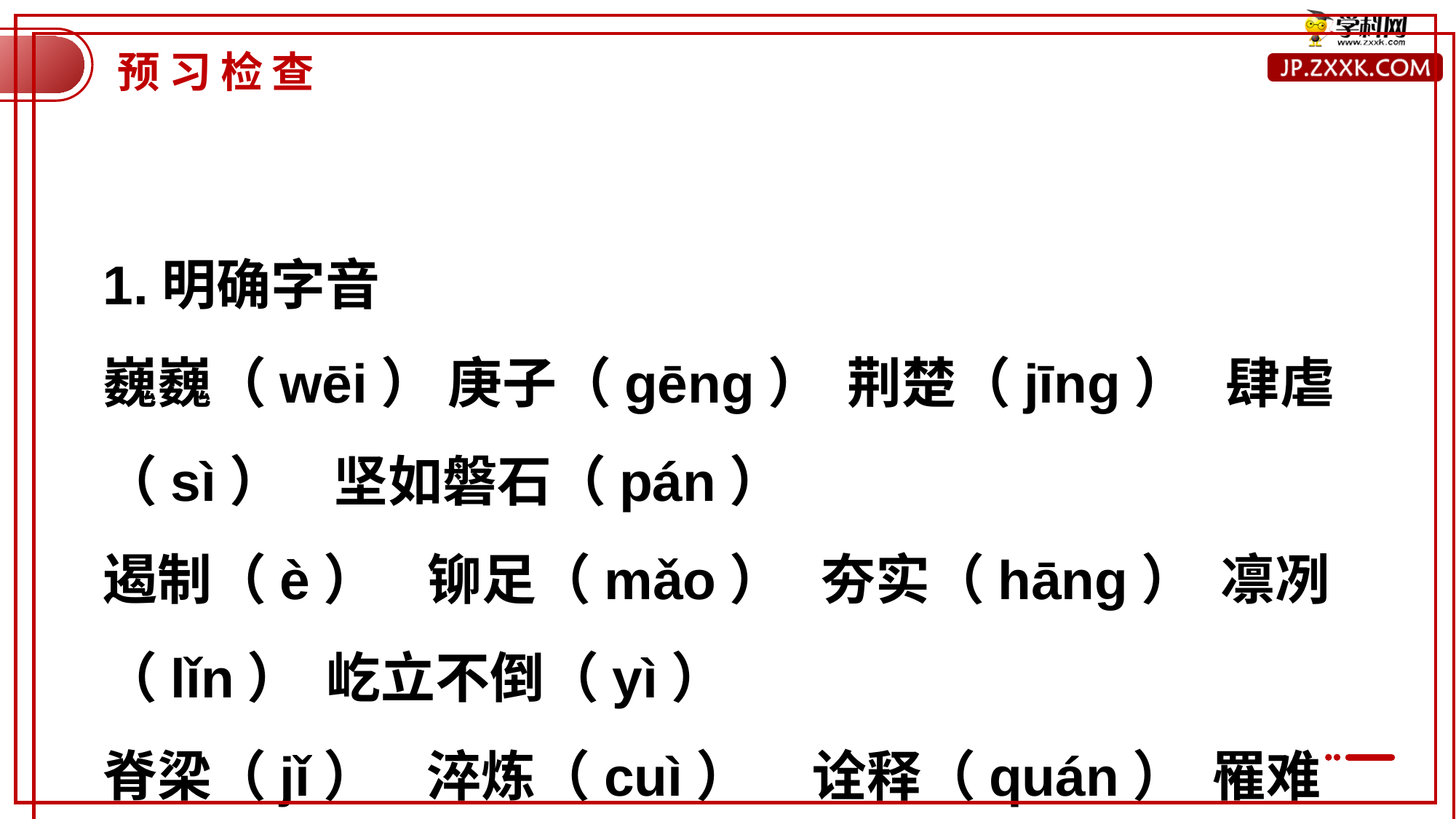

预习检查
1.明确字音
巍巍（wēi） 庚子（gēng）  荆楚（jīng）   肆虐（sì）    坚如磐石（pán）
遏制（è）    铆足（mǎo）   夯实（hāng）  凛冽（lǐn）  屹立不倒（yì）
脊梁（jǐ）    淬炼（cuì）     诠释（quán）  罹难（lí）     疟疾（nüè）
溯源（sù）  谆谆（zhūn）  沉疴（kē）      不骛（wù）   挑衅（xìn）